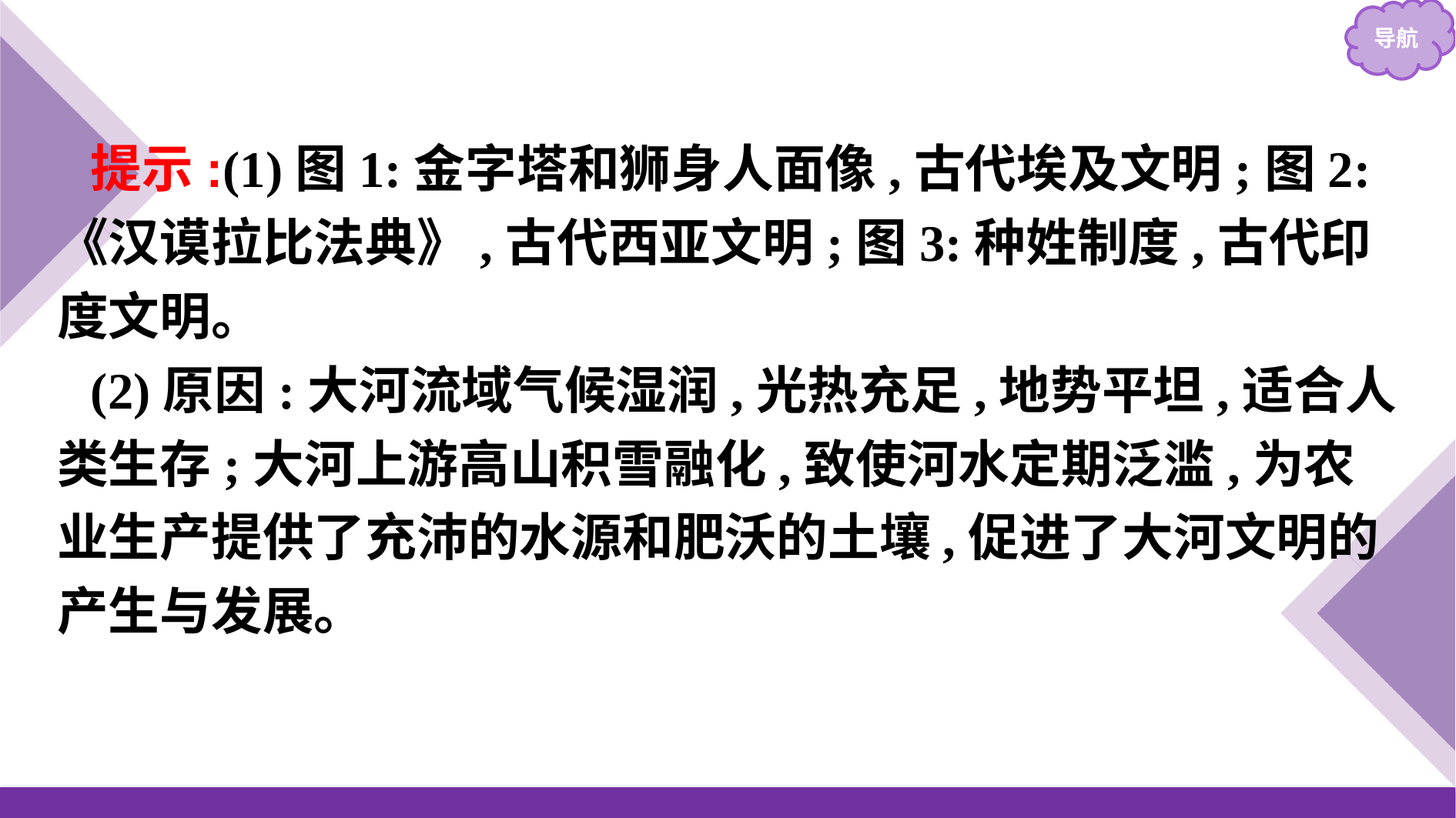

提示:(1)图1:金字塔和狮身人面像,古代埃及文明;图2:《汉谟拉比法典》,古代西亚文明;图3:种姓制度,古代印度文明。
(2)原因:大河流域气候湿润,光热充足,地势平坦,适合人类生存;大河上游高山积雪融化,致使河水定期泛滥,为农业生产提供了充沛的水源和肥沃的土壤,促进了大河文明的产生与发展。